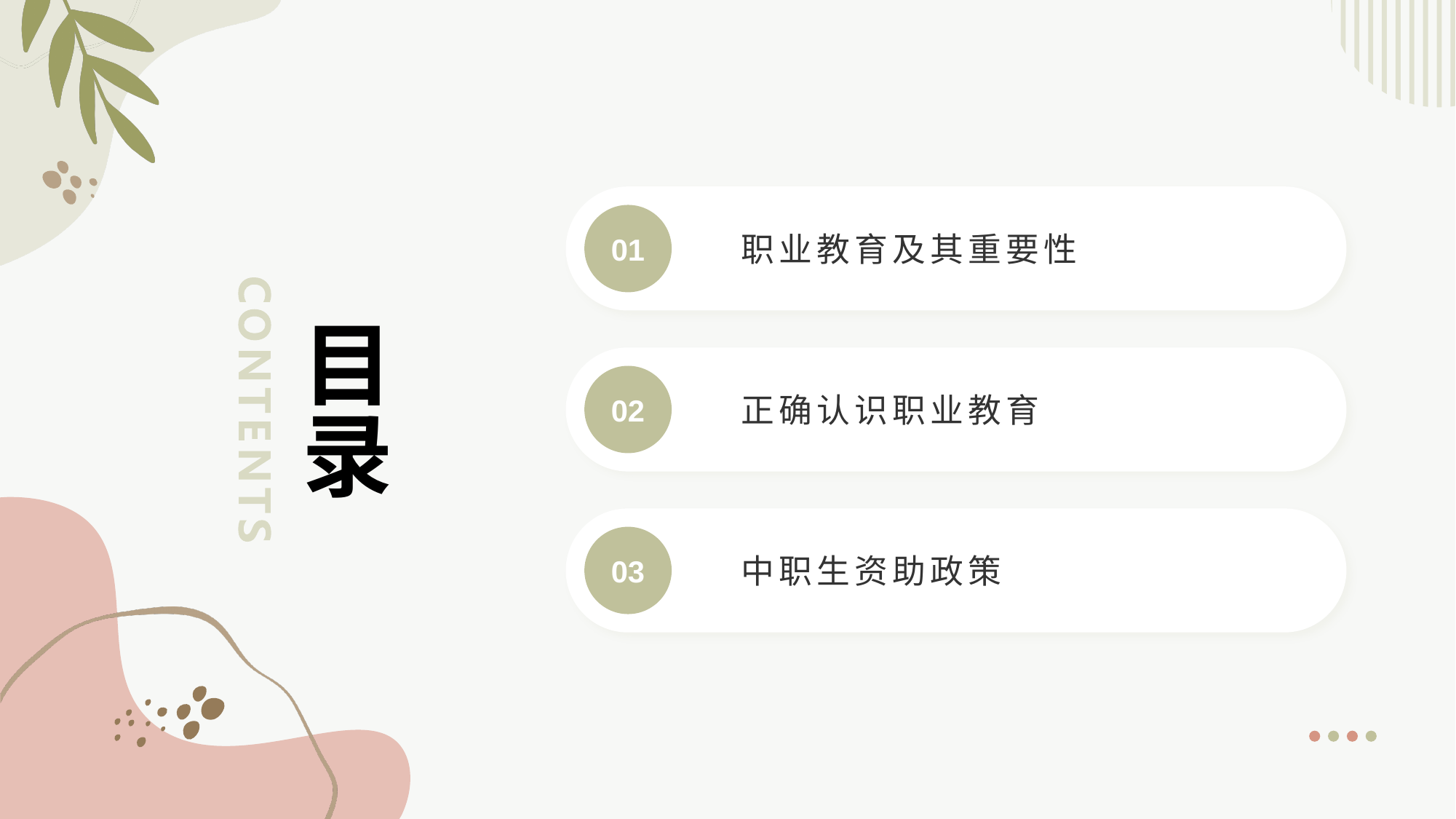

01
职业教育及其重要性
# 目录

02
正确认识职业教育

03
中职生资助政策